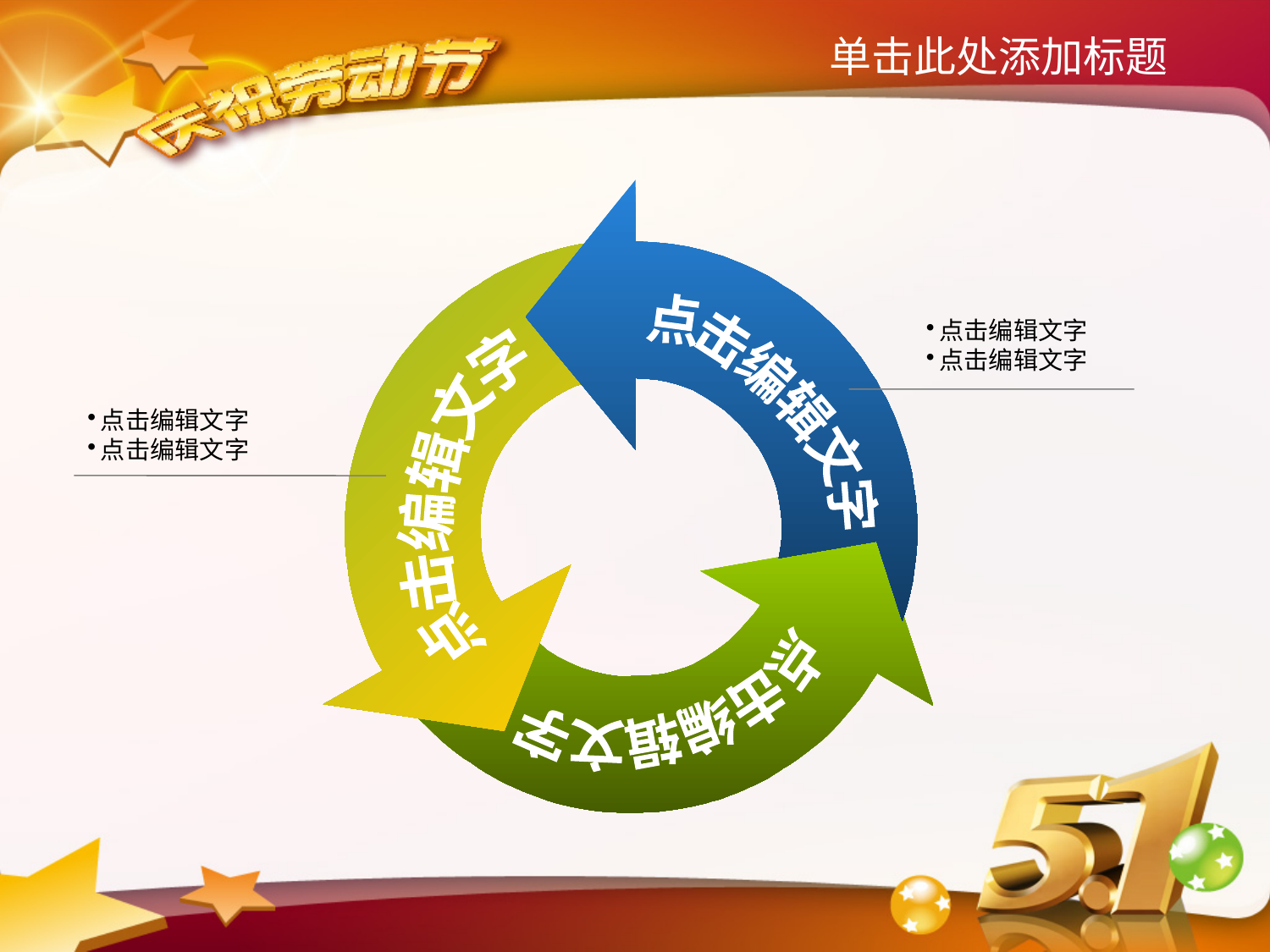

单击此处添加标题

点击编辑文字
点击编辑文字
点击编辑文字

点击编辑文字
点击编辑文字
点击编辑文字

点击编辑文字